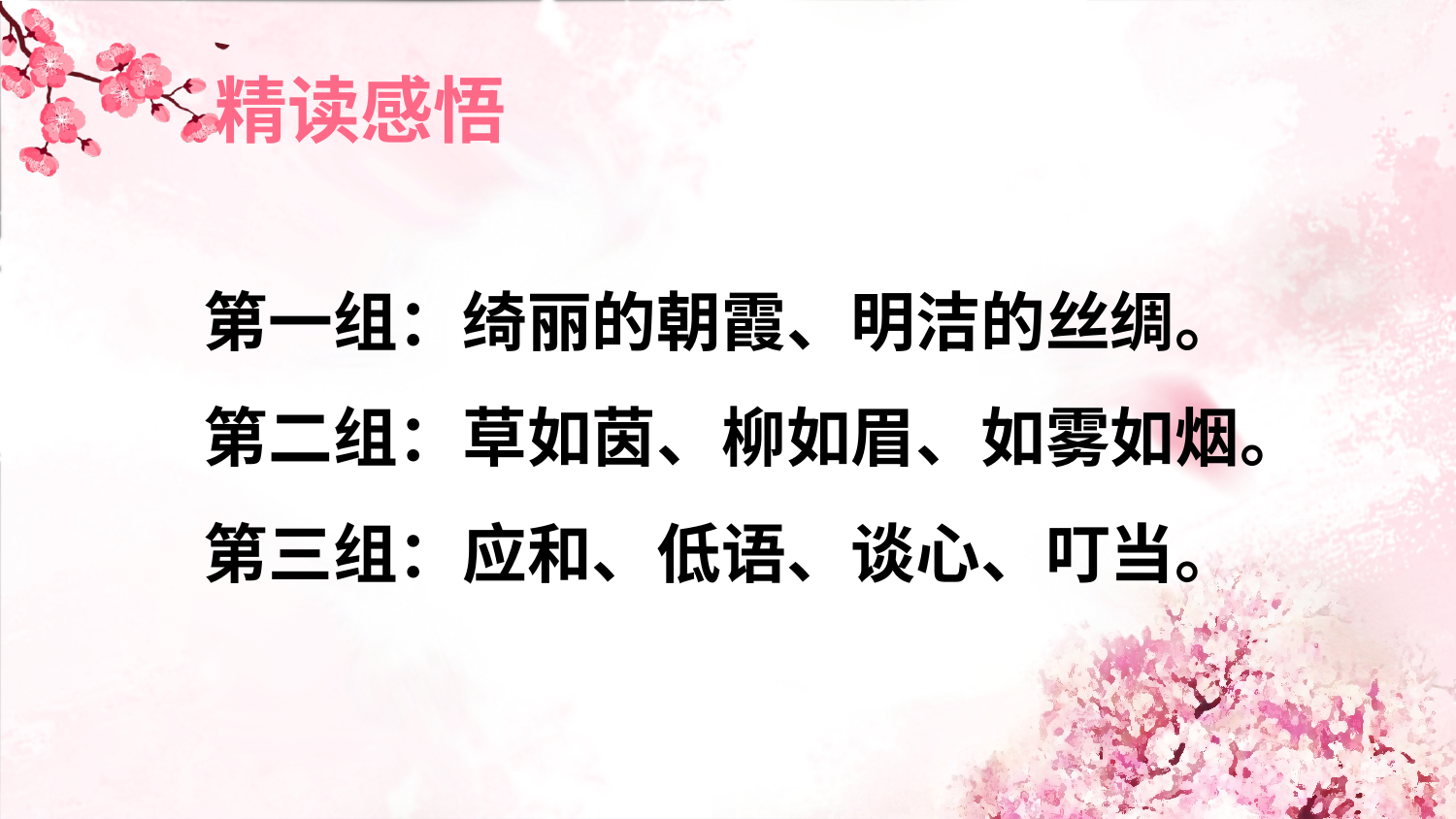

精读感悟
第一组：绮丽的朝霞、明洁的丝绸。
第二组：草如茵、柳如眉、如雾如烟。
第三组：应和、低语、谈心、叮当。